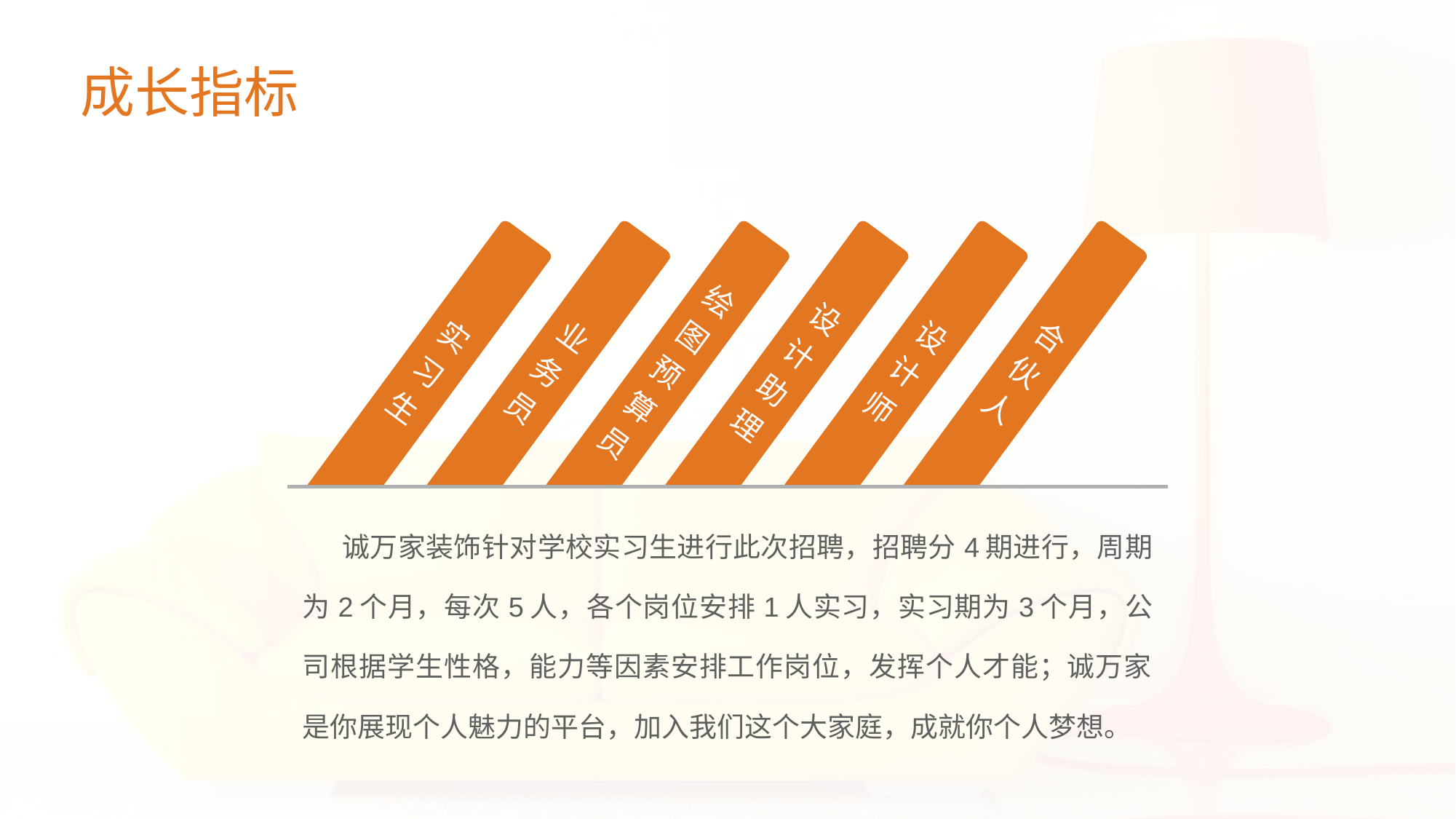

成长指标
实习生
业务员
绘图预算员
设计助理
设计师
合伙人
     诚万家装饰针对学校实习生进行此次招聘，招聘分4期进行，周期为2个月，每次5人，各个岗位安排1人实习，实习期为3个月，公司根据学生性格，能力等因素安排工作岗位，发挥个人才能；诚万家是你展现个人魅力的平台，加入我们这个大家庭，成就你个人梦想。